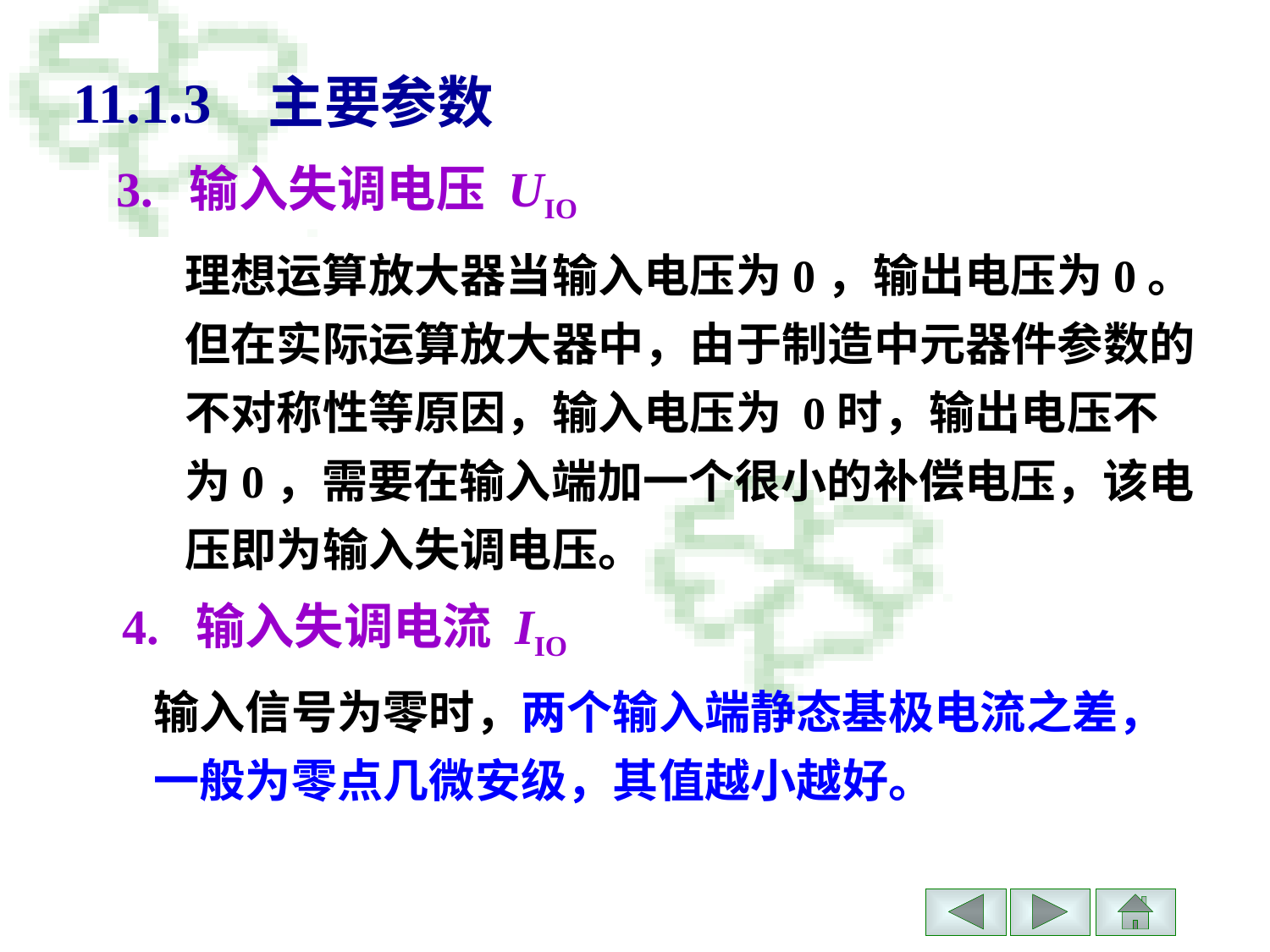

# 11.1.3   主要参数
3.  输入失调电压 UIO
理想运算放大器当输入电压为0，输出电压为0。但在实际运算放大器中，由于制造中元器件参数的不对称性等原因，输入电压为 0时，输出电压不为0，需要在输入端加一个很小的补偿电压，该电压即为输入失调电压。
4.  输入失调电流 IIO
输入信号为零时，两个输入端静态基极电流之差，一般为零点几微安级，其值越小越好。